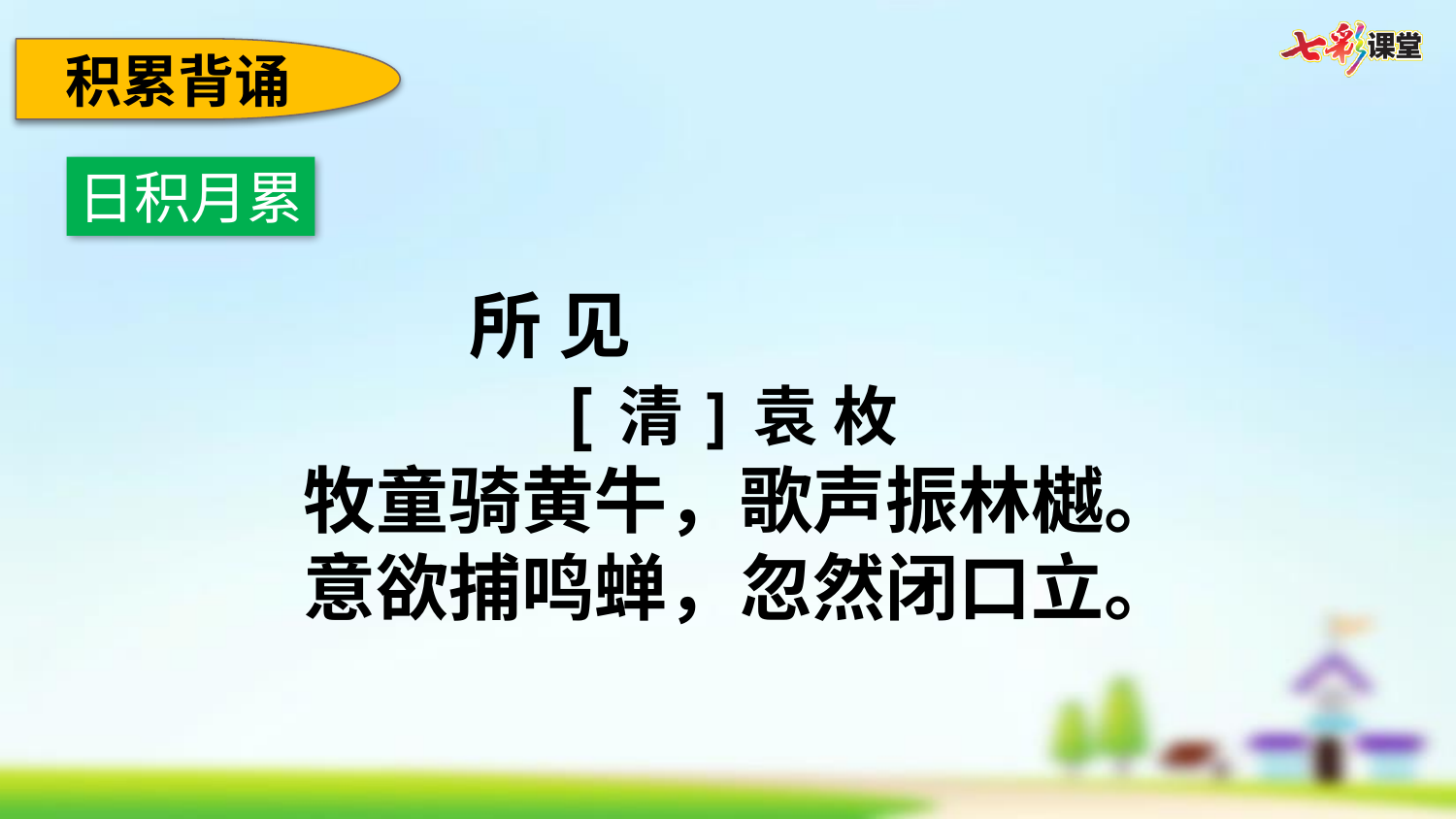

积累背诵
日积月累
         所 见
[清]袁 枚
牧童骑黄牛，歌声振林樾。
意欲捕鸣蝉，忽然闭口立。